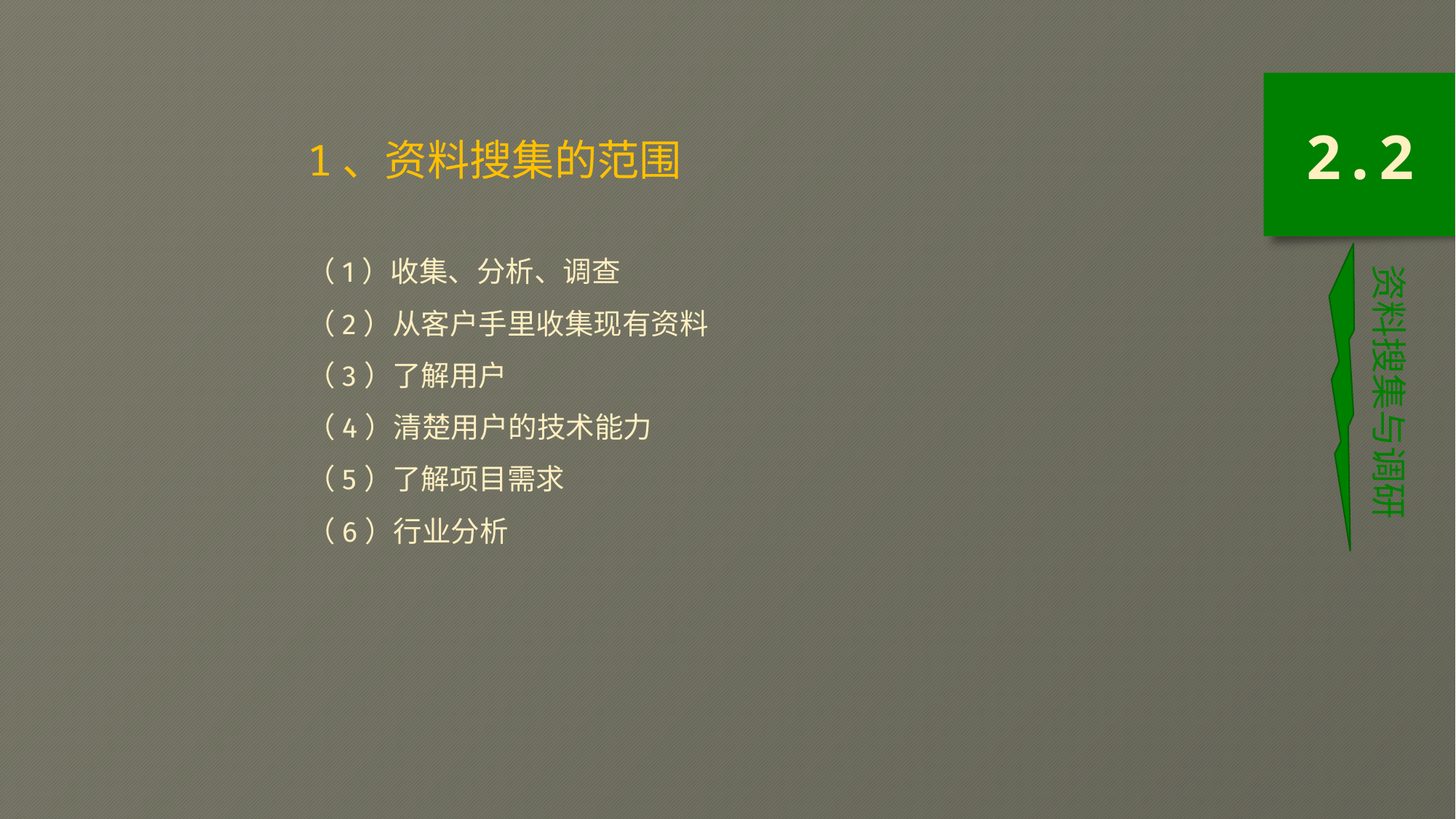

1、资料搜集的范围

（1）收集、分析、调查
（2）从客户手里收集现有资料
（3）了解用户
（4）清楚用户的技术能力
（5）了解项目需求
（6）行业分析
2.2

资料搜集与调研